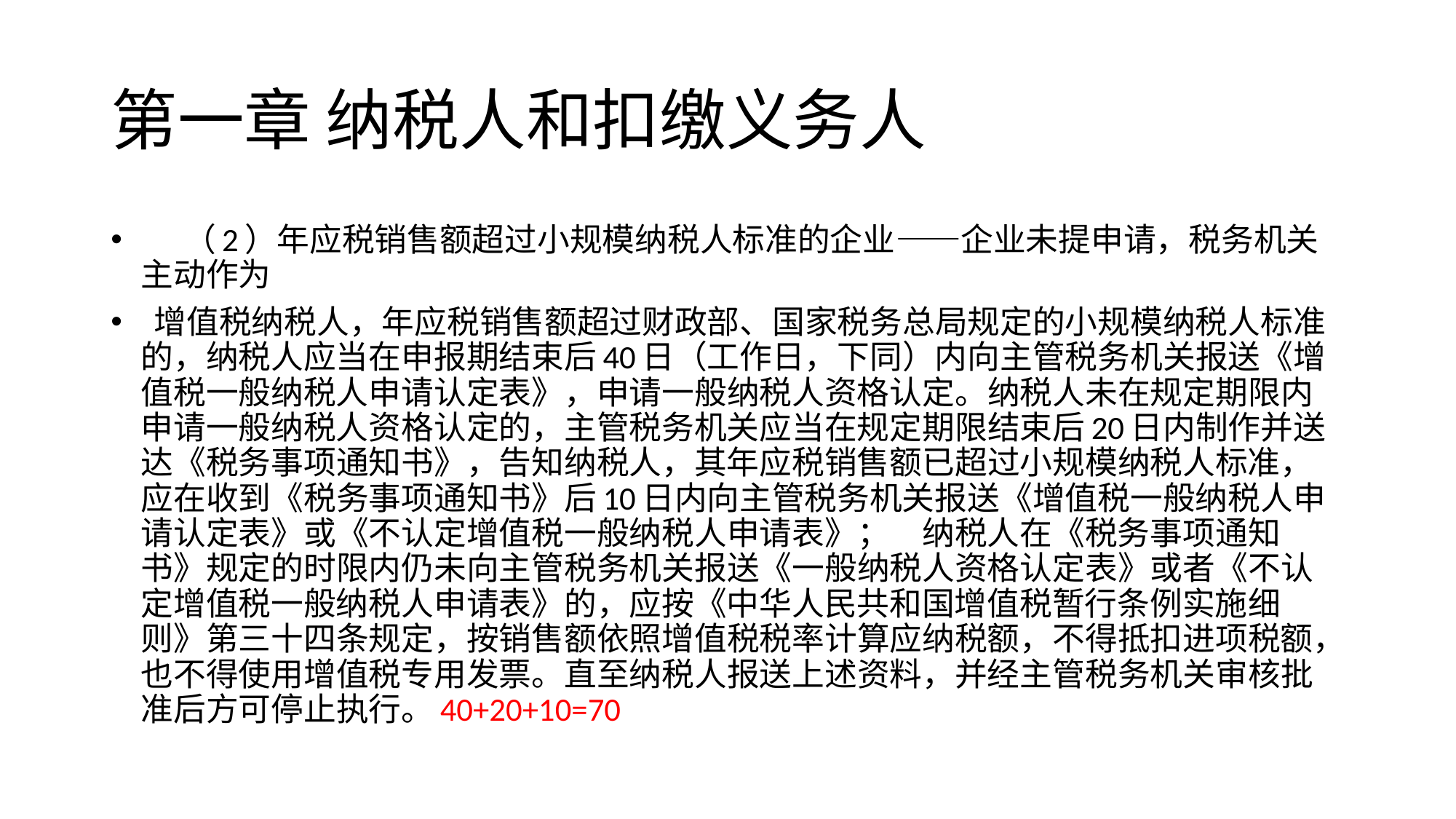

# 第一章 纳税人和扣缴义务人
     （2）年应税销售额超过小规模纳税人标准的企业——企业未提申请，税务机关主动作为
 增值税纳税人，年应税销售额超过财政部、国家税务总局规定的小规模纳税人标准的，纳税人应当在申报期结束后40日（工作日，下同）内向主管税务机关报送《增值税一般纳税人申请认定表》，申请一般纳税人资格认定。纳税人未在规定期限内申请一般纳税人资格认定的，主管税务机关应当在规定期限结束后20日内制作并送达《税务事项通知书》，告知纳税人，其年应税销售额已超过小规模纳税人标准，应在收到《税务事项通知书》后10日内向主管税务机关报送《增值税一般纳税人申请认定表》或《不认定增值税一般纳税人申请表》；　纳税人在《税务事项通知书》规定的时限内仍未向主管税务机关报送《一般纳税人资格认定表》或者《不认定增值税一般纳税人申请表》的，应按《中华人民共和国增值税暂行条例实施细则》第三十四条规定，按销售额依照增值税税率计算应纳税额，不得抵扣进项税额，也不得使用增值税专用发票。直至纳税人报送上述资料，并经主管税务机关审核批准后方可停止执行。40+20+10=70